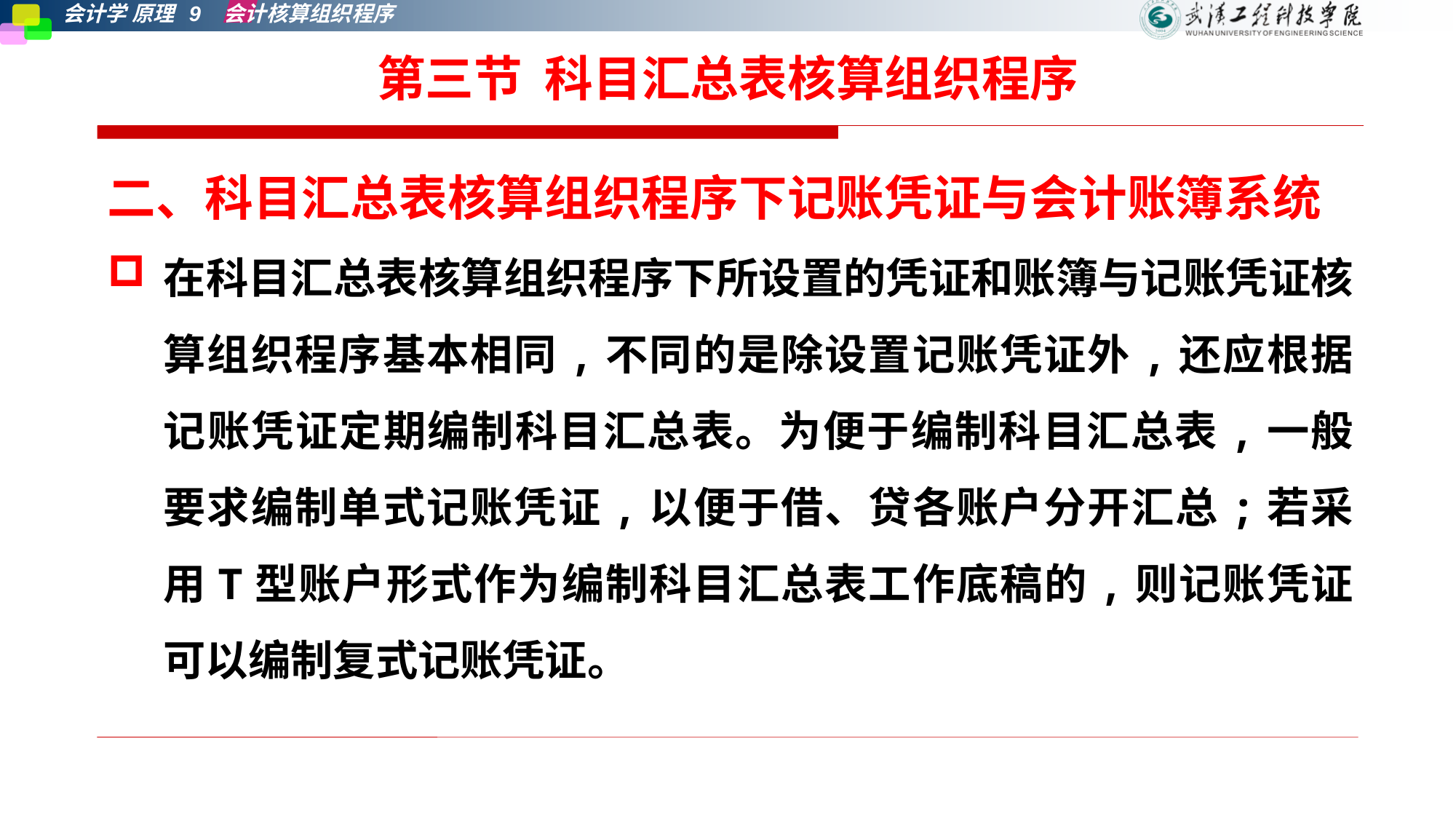

# 第三节  科目汇总表核算组织程序
二、科目汇总表核算组织程序下记账凭证与会计账簿系统
在科目汇总表核算组织程序下所设置的凭证和账簿与记账凭证核算组织程序基本相同,不同的是除设置记账凭证外,还应根据记账凭证定期编制科目汇总表。为便于编制科目汇总表,一般要求编制单式记账凭证,以便于借、贷各账户分开汇总;若采用T型账户形式作为编制科目汇总表工作底稿的,则记账凭证可以编制复式记账凭证。